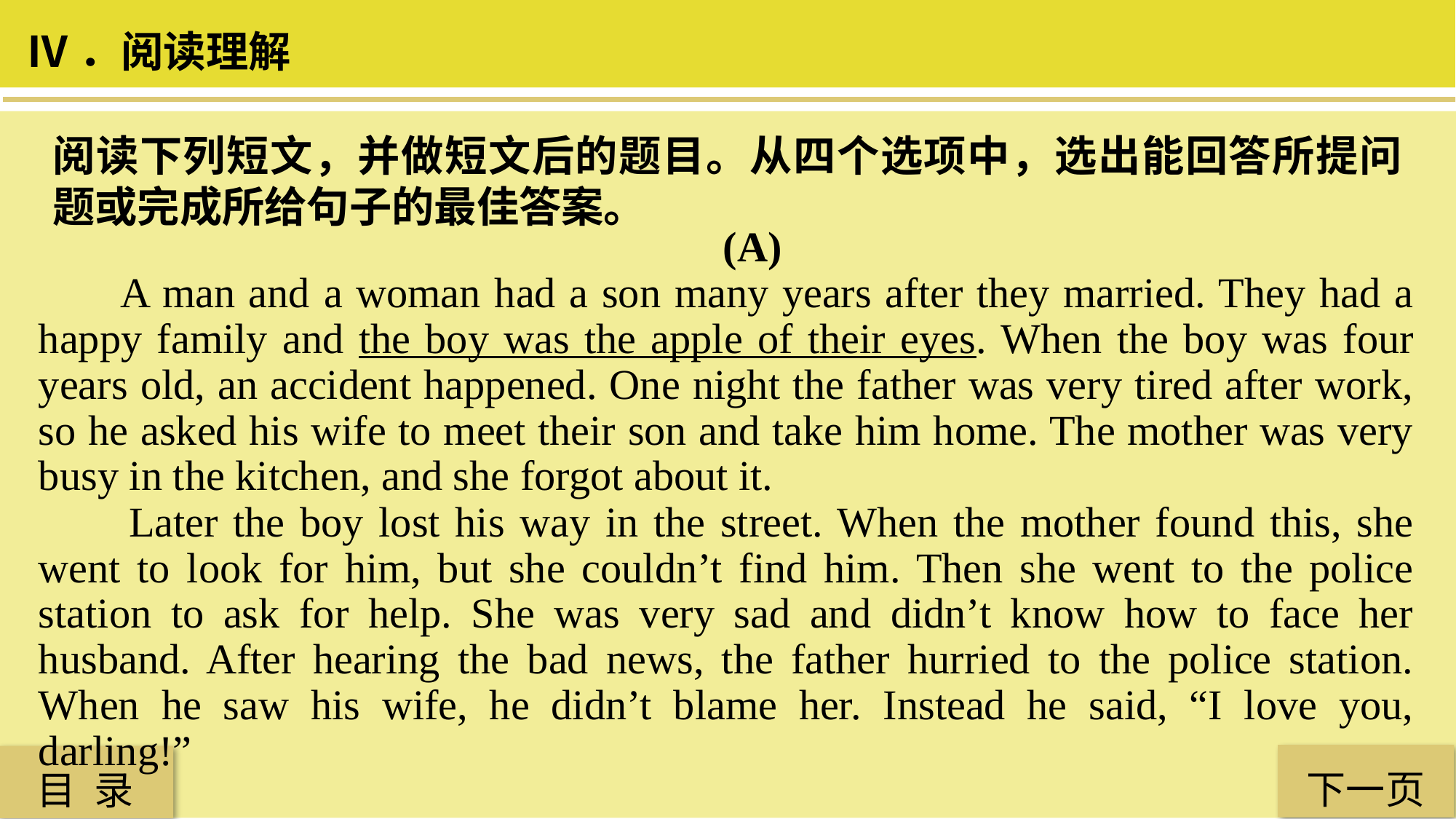

Ⅳ．阅读理解
阅读下列短文，并做短文后的题目。从四个选项中，选出能回答所提问题或完成所给句子的最佳答案。
     (A)
      A man and a woman had a son many years after they married. They had a happy family and the boy was the apple of their eyes. When the boy was four years old, an accident happened. One night the father was very tired after work, so he asked his wife to meet their son and take him home. The mother was very busy in the kitchen, and she forgot about it.
      Later the boy lost his way in the street. When the mother found this, she went to look for him, but she couldn’t find him. Then she went to the police station to ask for help. She was very sad and didn’t know how to face her husband. After hearing the bad news, the father hurried to the police station. When he saw his wife, he didn’t blame her. Instead he said, “I love you, darling!”